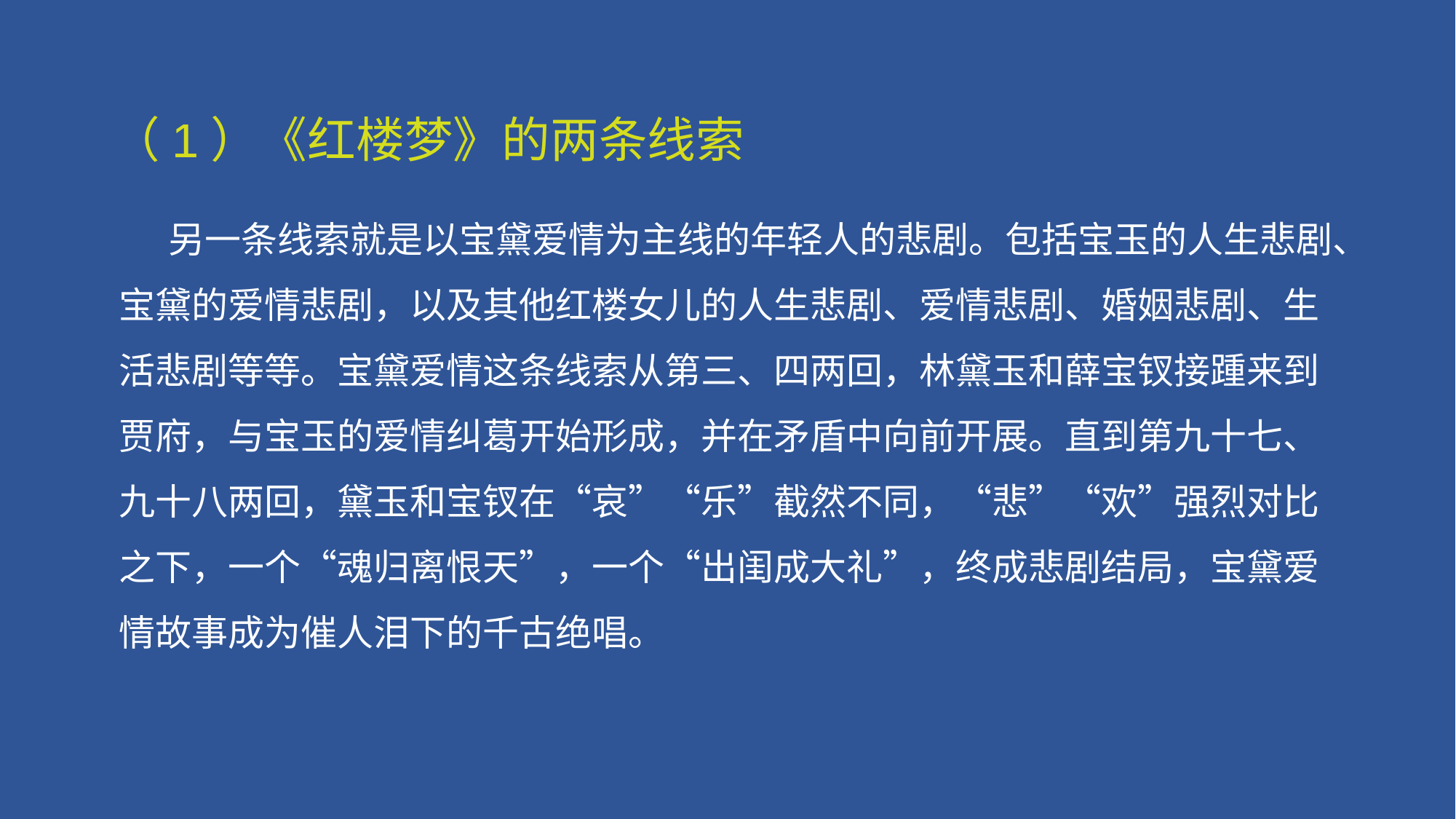

（1）《红楼梦》的两条线索
     另一条线索就是以宝黛爱情为主线的年轻人的悲剧。包括宝玉的人生悲剧、宝黛的爱情悲剧，以及其他红楼女儿的人生悲剧、爱情悲剧、婚姻悲剧、生活悲剧等等。宝黛爱情这条线索从第三、四两回，林黛玉和薛宝钗接踵来到贾府，与宝玉的爱情纠葛开始形成，并在矛盾中向前开展。直到第九十七、九十八两回，黛玉和宝钗在“哀”“乐”截然不同，“悲”“欢”强烈对比之下，一个“魂归离恨天”，一个“出闺成大礼”，终成悲剧结局，宝黛爱情故事成为催人泪下的千古绝唱。